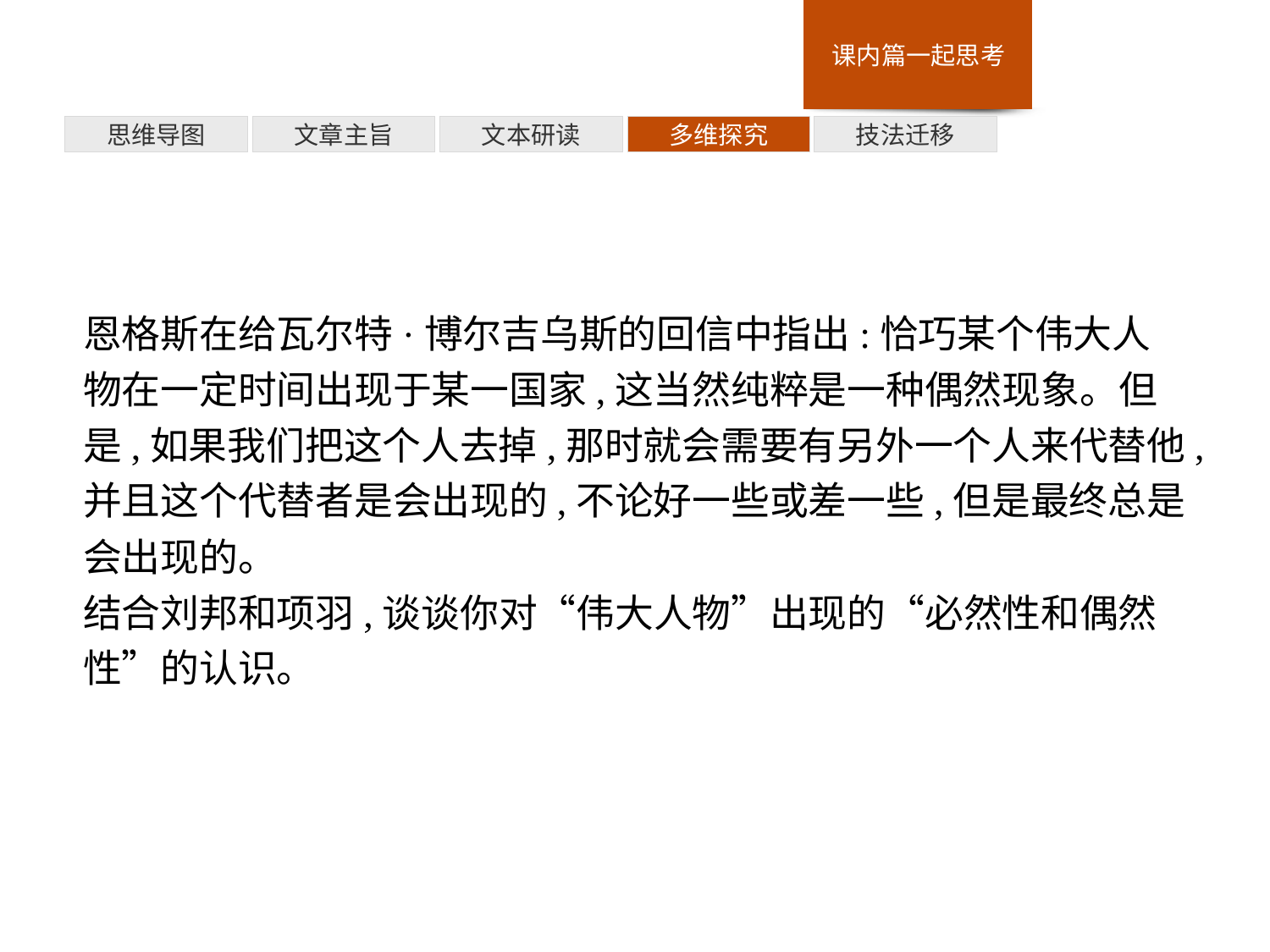

多维探究
思维导图
文章主旨
文本研读
技法迁移
恩格斯在给瓦尔特·博尔吉乌斯的回信中指出:恰巧某个伟大人物在一定时间出现于某一国家,这当然纯粹是一种偶然现象。但是,如果我们把这个人去掉,那时就会需要有另外一个人来代替他,并且这个代替者是会出现的,不论好一些或差一些,但是最终总是会出现的。
结合刘邦和项羽,谈谈你对“伟大人物”出现的“必然性和偶然性”的认识。